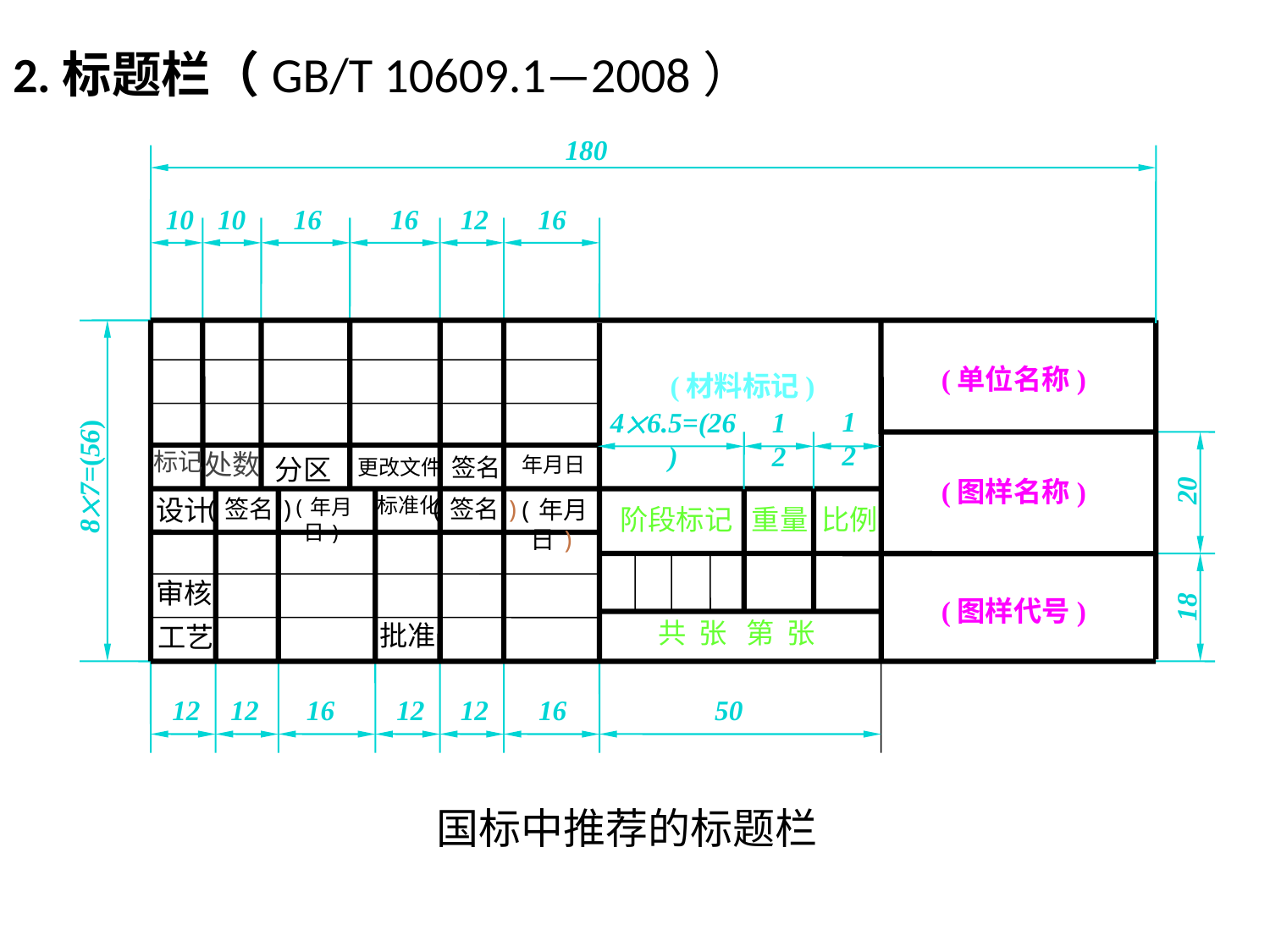

# 2.标题栏（GB/T 10609.1—2008）
180

10
10
16
16
12
16

(单位名称)
(材料标记)
12
12
4×6.5=(26)

标记
处数
年月日
分区
签名

更改文件
8×7=(56)
20
(图样名称)
标准化
设计
(签名)
(年月日)
(签名)
(年月日)
阶段标记
重量
比例

审核
18
(图样代号)
共  张   第  张
批准
工艺

12
12
16
12
12
16
50

国标中推荐的标题栏